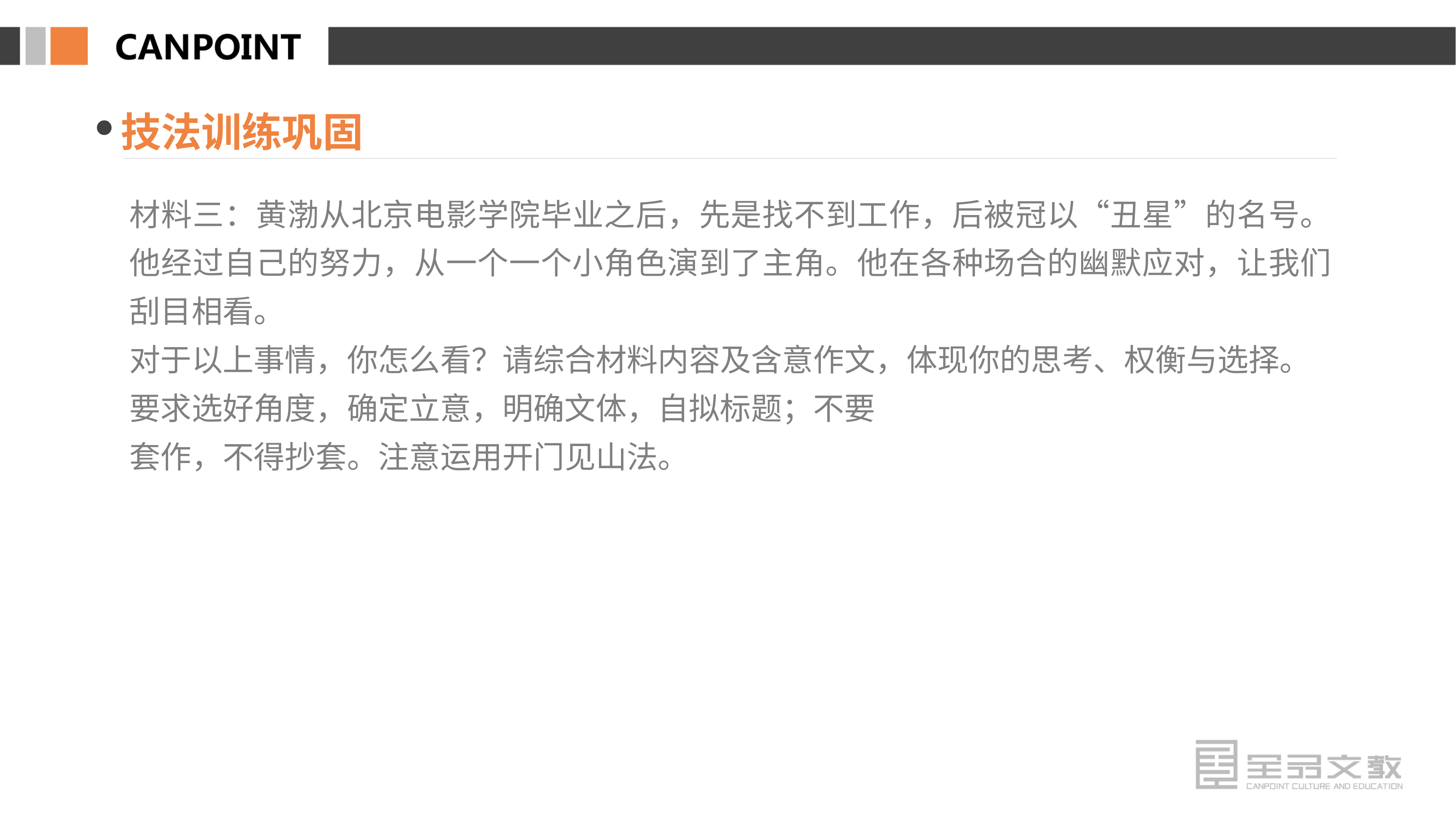

技法训练巩固

材料三：黄渤从北京电影学院毕业之后，先是找不到工作，后被冠以“丑星”的名号。他经过自己的努力，从一个一个小角色演到了主角。他在各种场合的幽默应对，让我们刮目相看。
对于以上事情，你怎么看？请综合材料内容及含意作文，体现你的思考、权衡与选择。
要求选好角度，确定立意，明确文体，自拟标题；不要
套作，不得抄套。注意运用开门见山法。